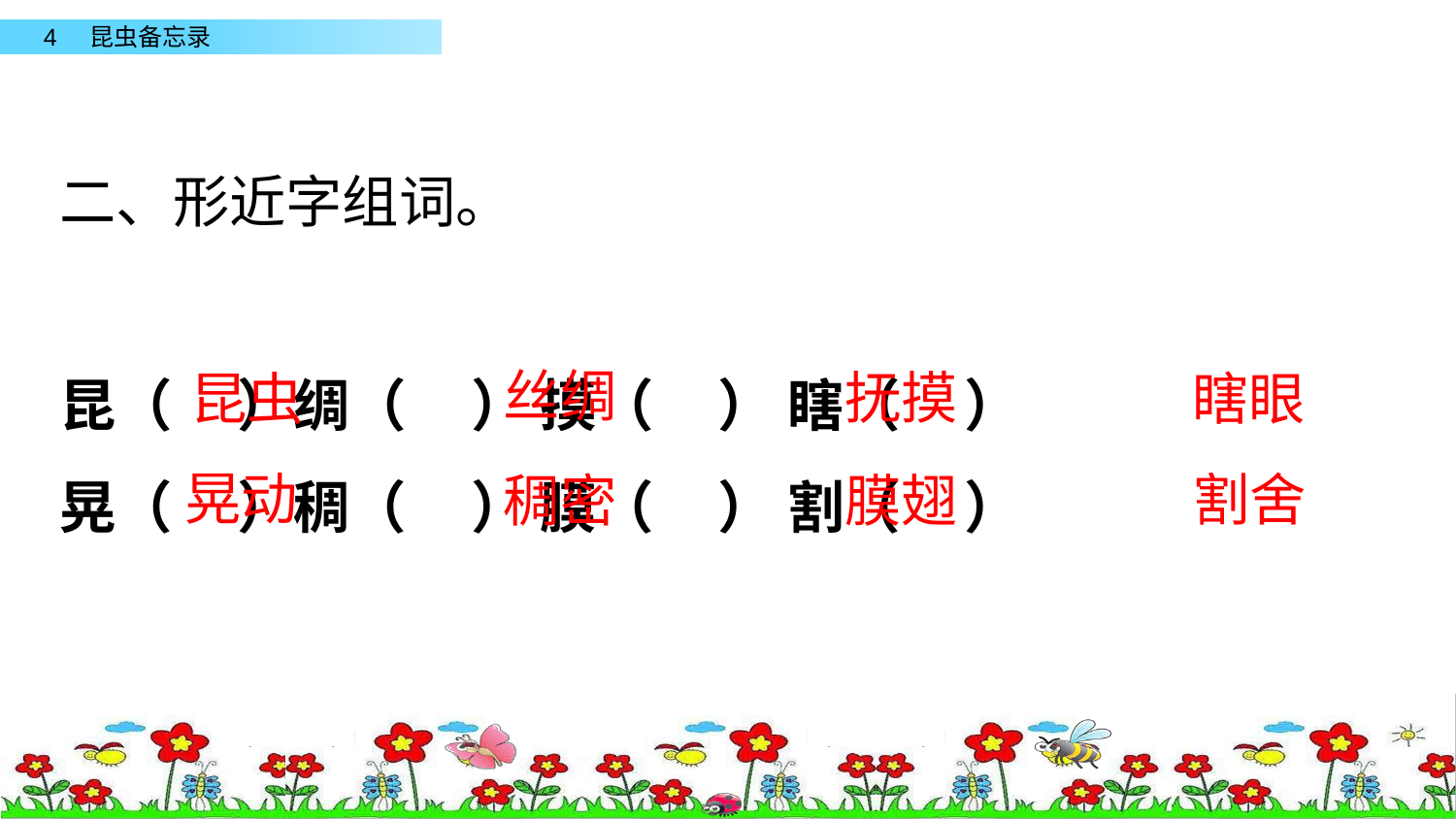

二、形近字组词。

昆（     ）绸（     ） 摸（     ） 瞎（     ）
晃（     ）稠（     ） 膜（     ） 割（     ）
丝绸
抚摸
瞎眼
昆虫
晃动
割舍
稠密
膜翅